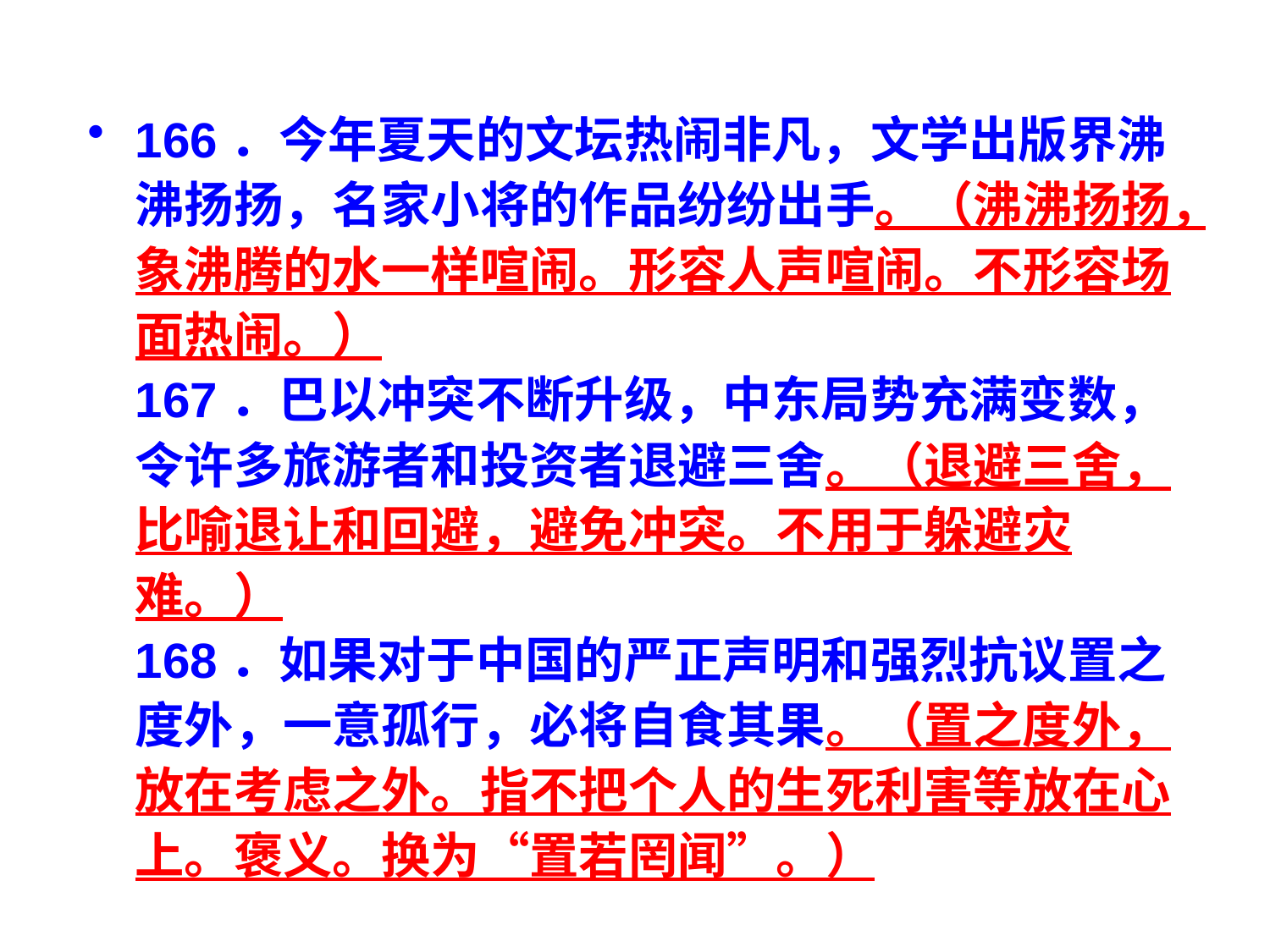

166．今年夏天的文坛热闹非凡，文学出版界沸沸扬扬，名家小将的作品纷纷出手。（沸沸扬扬，象沸腾的水一样喧闹。形容人声喧闹。不形容场面热闹。）
167．巴以冲突不断升级，中东局势充满变数，令许多旅游者和投资者退避三舍。（退避三舍，比喻退让和回避，避免冲突。不用于躲避灾难。）
168．如果对于中国的严正声明和强烈抗议置之度外，一意孤行，必将自食其果。（置之度外，放在考虑之外。指不把个人的生死利害等放在心上。褒义。换为“置若罔闻”。）